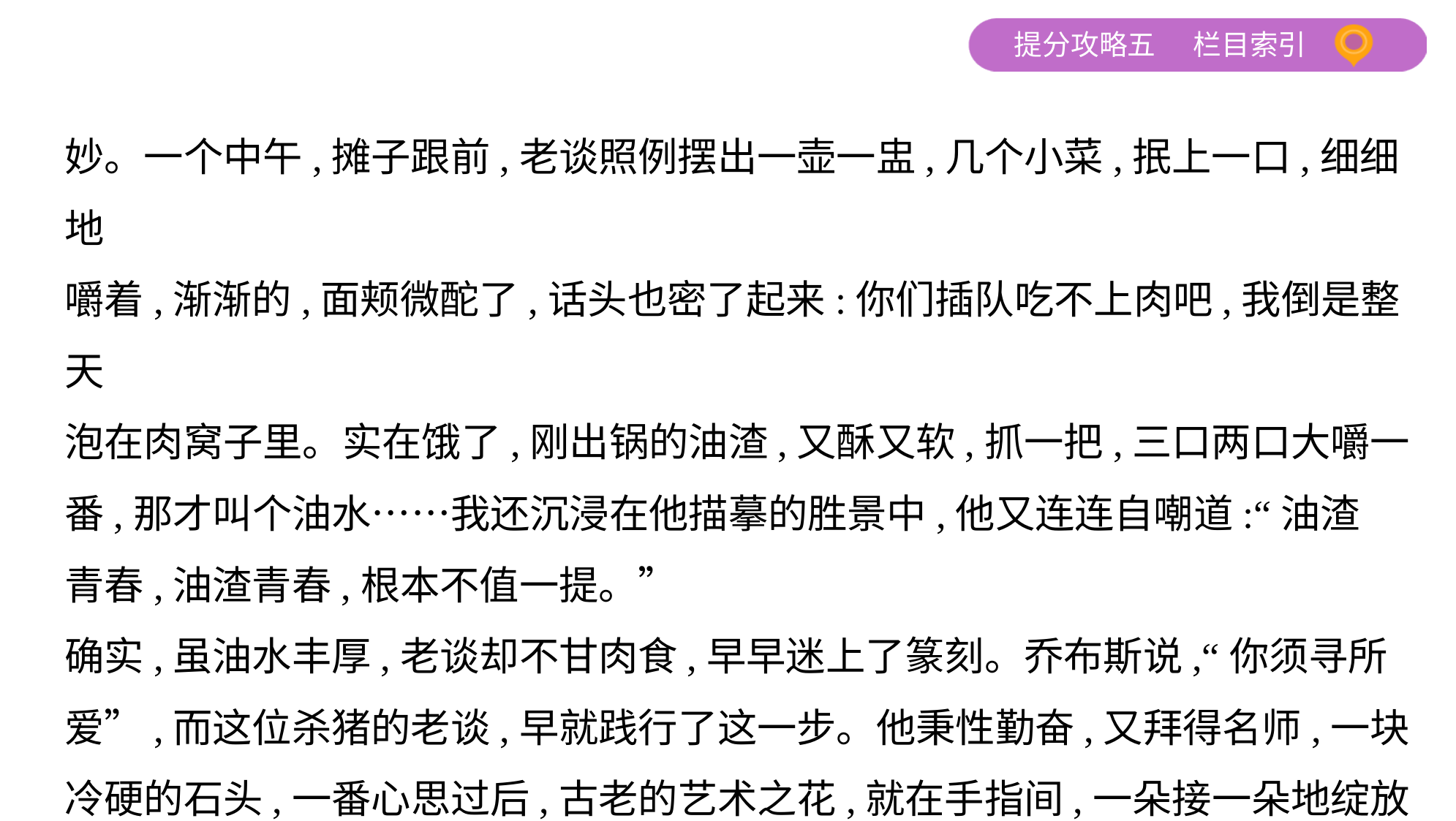

妙。一个中午,摊子跟前,老谈照例摆出一壶一盅,几个小菜,抿上一口,细细地
嚼着,渐渐的,面颊微酡了,话头也密了起来:你们插队吃不上肉吧,我倒是整天
泡在肉窝子里。实在饿了,刚出锅的油渣,又酥又软,抓一把,三口两口大嚼一
番,那才叫个油水……我还沉浸在他描摹的胜景中,他又连连自嘲道:“油渣
青春,油渣青春,根本不值一提。”
确实,虽油水丰厚,老谈却不甘肉食,早早迷上了篆刻。乔布斯说,“你须寻所
爱”,而这位杀猪的老谈,早就践行了这一步。他秉性勤奋,又拜得名师,一块
冷硬的石头,一番心思过后,古老的艺术之花,就在手指间,一朵接一朵地绽放
开来。在那文化贫瘠的年岁里,这无疑是一份精神的膏腴,老谈的心,因此而